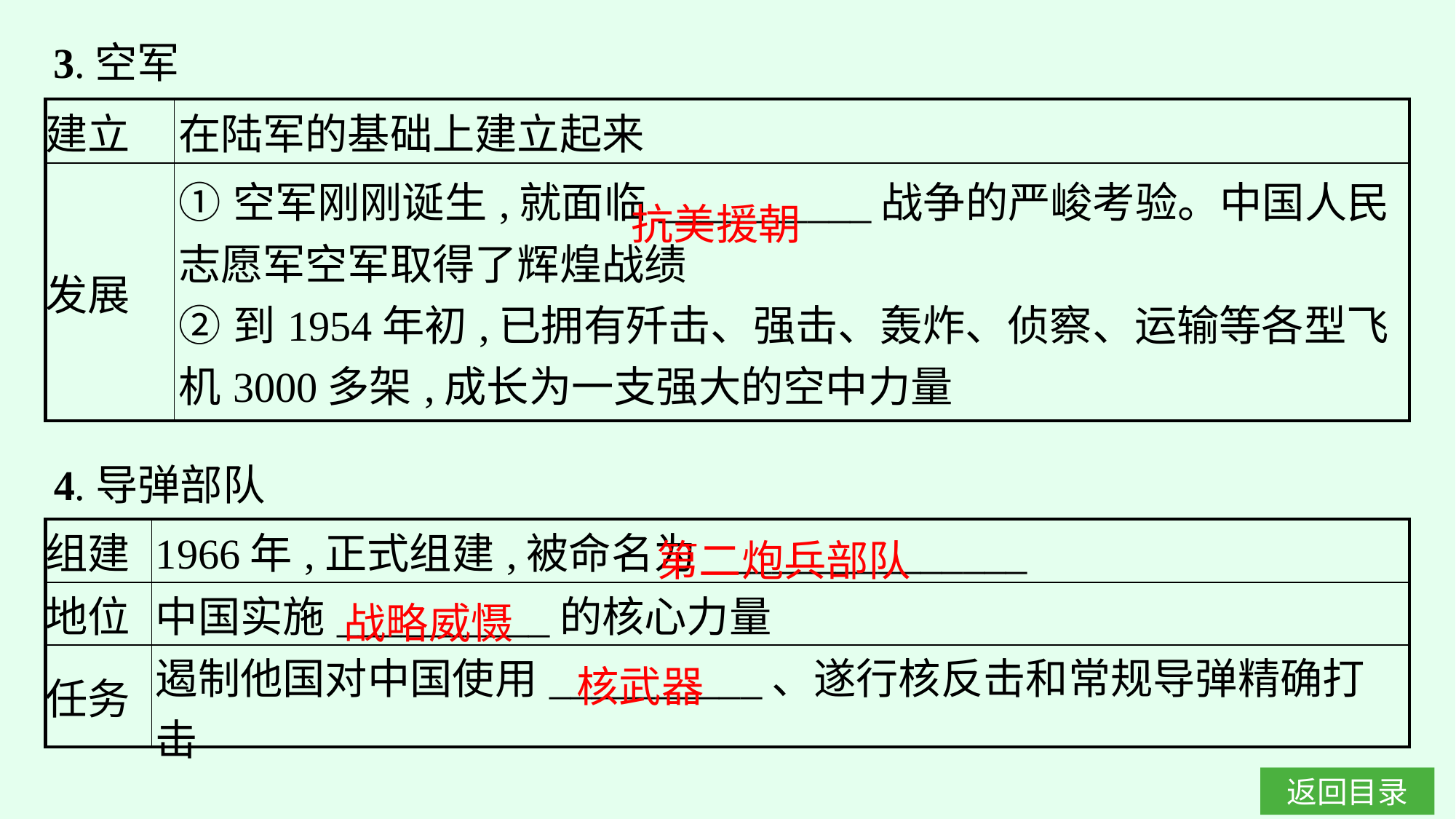

3.空军
| 建立 | 在陆军的基础上建立起来 |
| --- | --- |
| 发展 | ①空军刚刚诞生,就面临\_\_\_\_\_\_\_\_\_\_战争的严峻考验。中国人民志愿军空军取得了辉煌战绩  ②到1954年初,已拥有歼击、强击、轰炸、侦察、运输等各型飞机3000多架,成长为一支强大的空中力量 |
抗美援朝
4.导弹部队
第二炮兵部队
| 组建 | 1966年,正式组建,被命名为\_\_\_\_\_\_\_\_\_\_\_\_\_\_\_ |
| --- | --- |
| 地位 | 中国实施\_\_\_\_\_\_\_\_\_\_的核心力量 |
| 任务 | 遏制他国对中国使用\_\_\_\_\_\_\_\_\_\_、遂行核反击和常规导弹精确打击 |
战略威慑
核武器